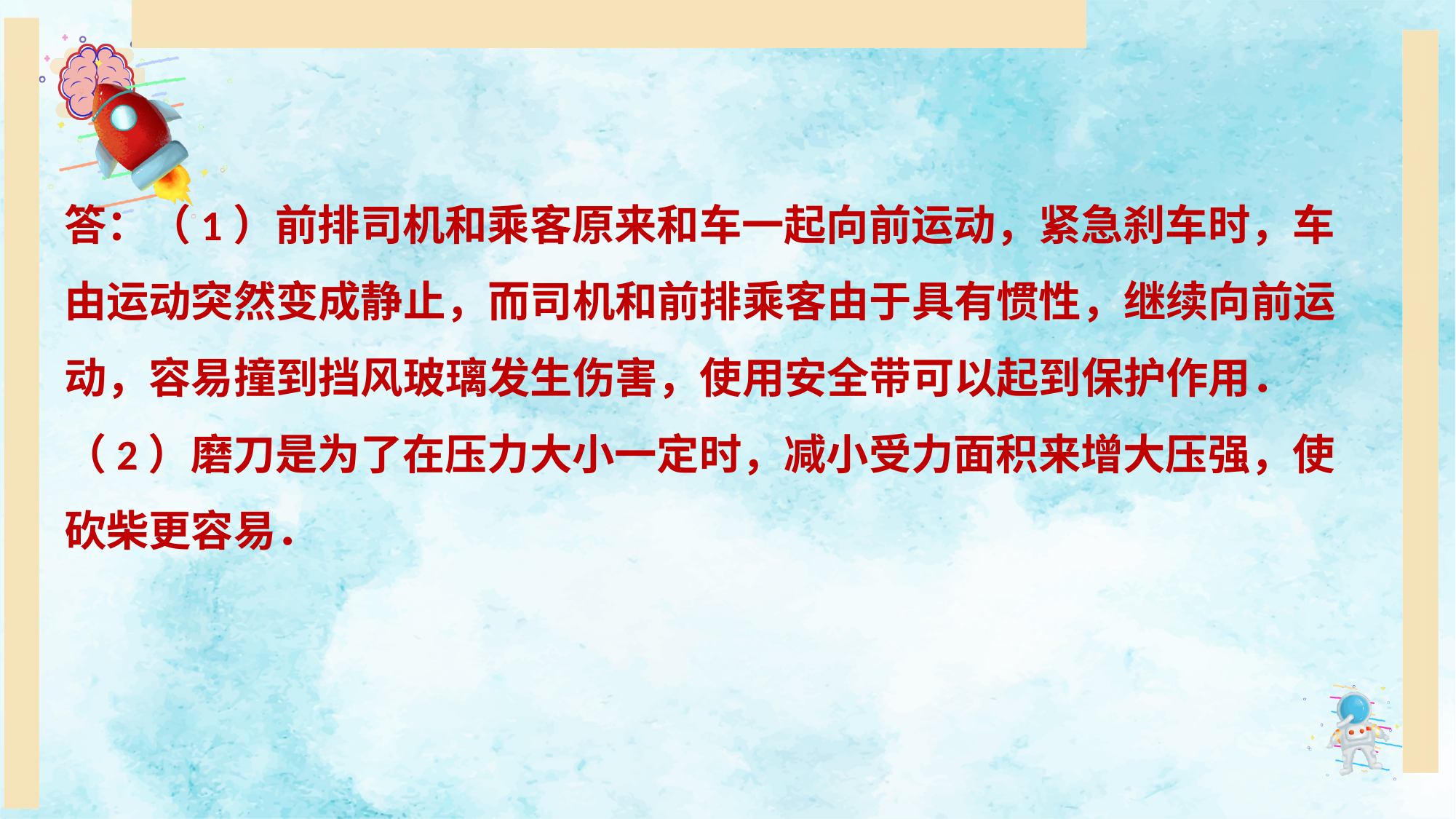

答：（1）前排司机和乘客原来和车一起向前运动，紧急刹车时，车由运动突然变成静止，而司机和前排乘客由于具有惯性，继续向前运动，容易撞到挡风玻璃发生伤害，使用安全带可以起到保护作用．
（2）磨刀是为了在压力大小一定时，减小受力面积来增大压强，使砍柴更容易．